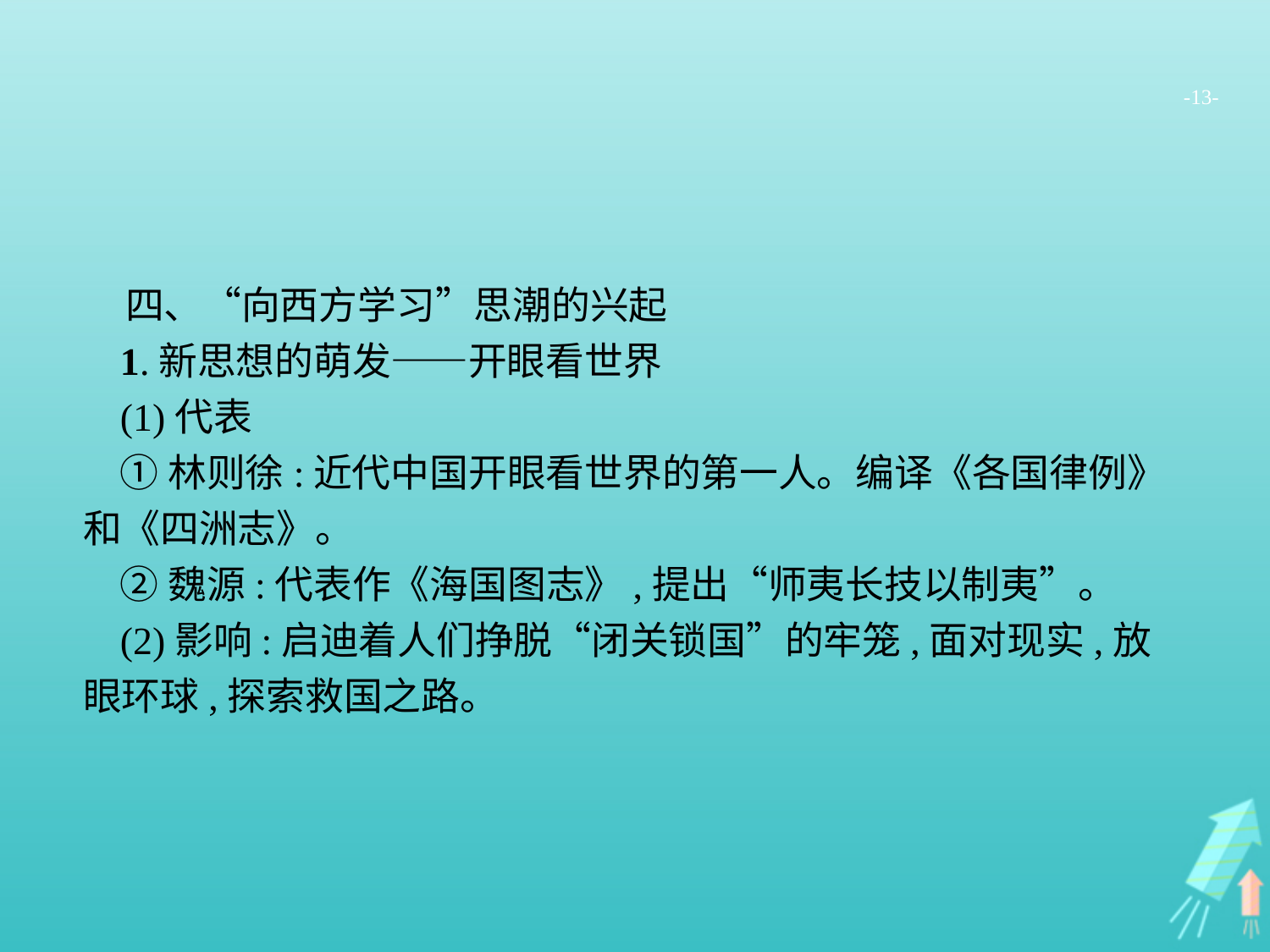

-13-
四、“向西方学习”思潮的兴起
1.新思想的萌发——开眼看世界
(1)代表
①林则徐:近代中国开眼看世界的第一人。编译《各国律例》和《四洲志》。
②魏源:代表作《海国图志》,提出“师夷长技以制夷”。
(2)影响:启迪着人们挣脱“闭关锁国”的牢笼,面对现实,放眼环球,探索救国之路。